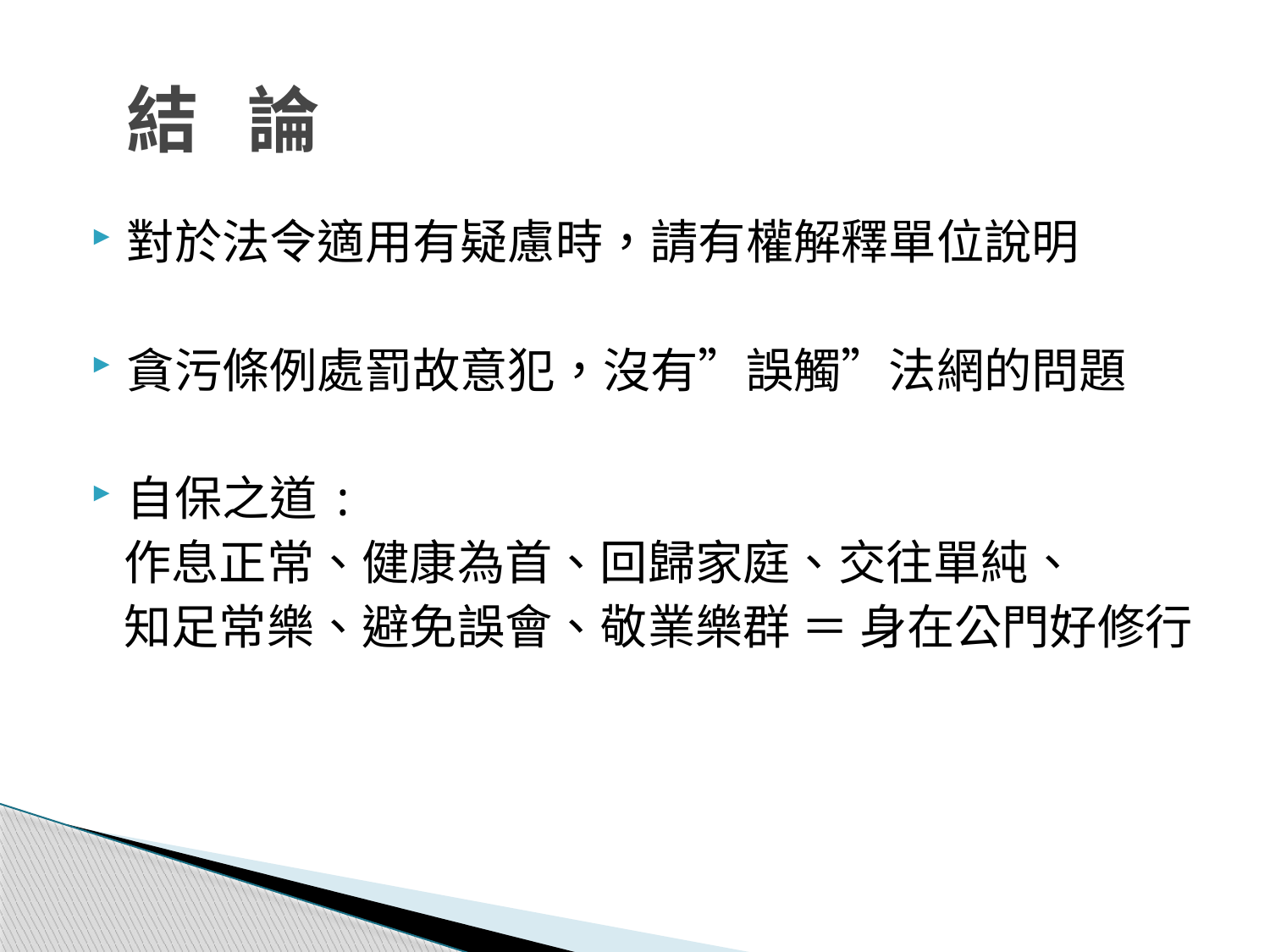

# 結   論
對於法令適用有疑慮時，請有權解釋單位說明

貪污條例處罰故意犯，沒有”誤觸”法網的問題

自保之道:
  作息正常、健康為首、回歸家庭、交往單純、
  知足常樂、避免誤會、敬業樂群 ＝ 身在公門好修行